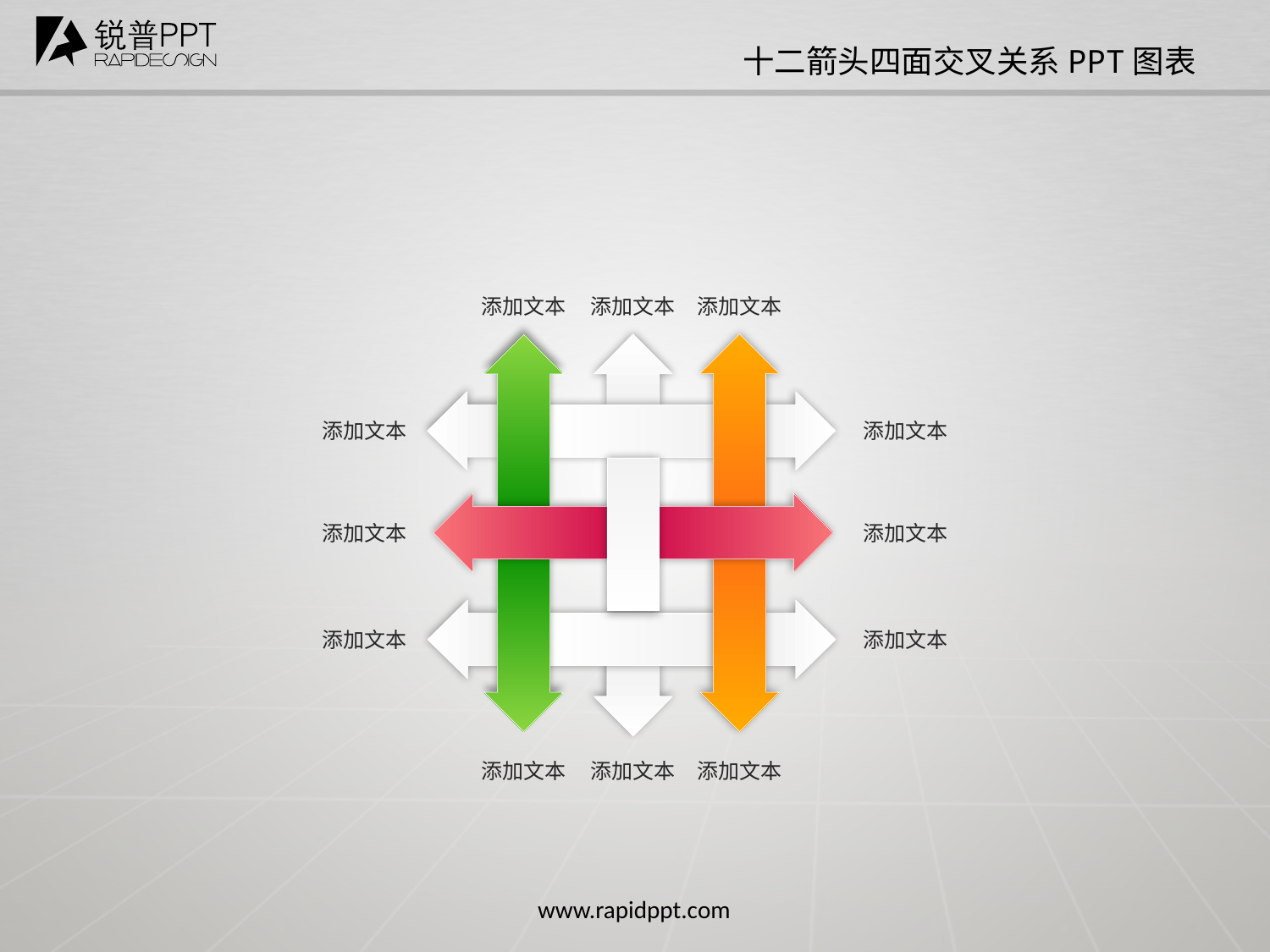

十二箭头四面交叉关系PPT图表
添加文本
添加文本
添加文本

添加文本
添加文本

添加文本
添加文本

添加文本
添加文本

添加文本
添加文本
添加文本
www.rapidppt.com